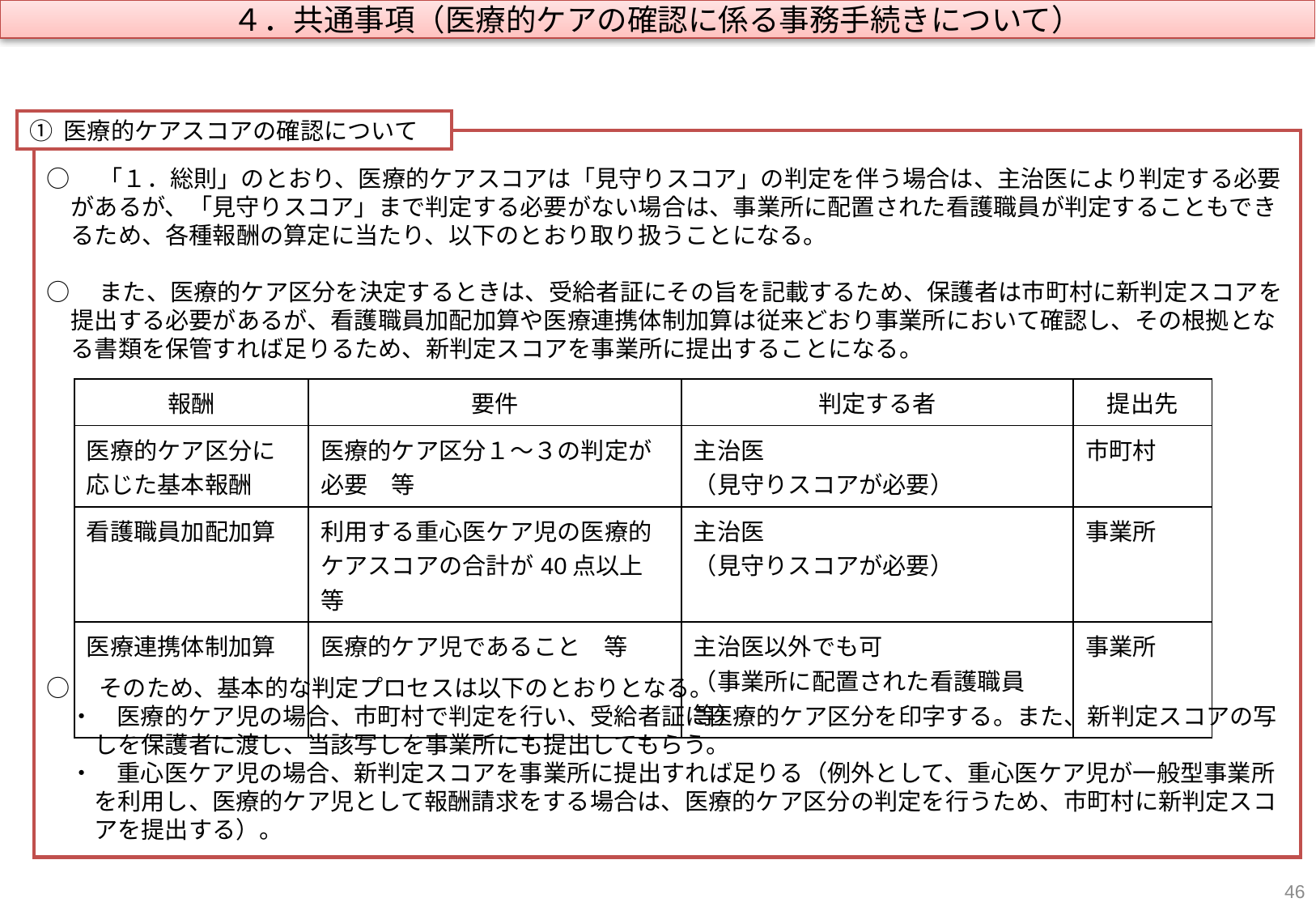

４．共通事項（医療的ケアの確認に係る事務手続きについて）
① 医療的ケアスコアの確認について
○　「１．総則」のとおり、医療的ケアスコアは「見守りスコア」の判定を伴う場合は、主治医により判定する必要があるが、「見守りスコア」まで判定する必要がない場合は、事業所に配置された看護職員が判定することもできるため、各種報酬の算定に当たり、以下のとおり取り扱うことになる。

○　また、医療的ケア区分を決定するときは、受給者証にその旨を記載するため、保護者は市町村に新判定スコアを提出する必要があるが、看護職員加配加算や医療連携体制加算は従来どおり事業所において確認し、その根拠となる書類を保管すれば足りるため、新判定スコアを事業所に提出することになる。

○　そのため、基本的な判定プロセスは以下のとおりとなる。
　・　医療的ケア児の場合、市町村で判定を行い、受給者証に医療的ケア区分を印字する。また、新判定スコアの写しを保護者に渡し、当該写しを事業所にも提出してもらう。
　・　重心医ケア児の場合、新判定スコアを事業所に提出すれば足りる（例外として、重心医ケア児が一般型事業所を利用し、医療的ケア児として報酬請求をする場合は、医療的ケア区分の判定を行うため、市町村に新判定スコアを提出する）。

| 報酬 | 要件 | 判定する者 | 提出先 |
| --- | --- | --- | --- |
| 医療的ケア区分に応じた基本報酬 | 医療的ケア区分１～３の判定が必要　等 | 主治医 （見守りスコアが必要） | 市町村 |
| 看護職員加配加算 | 利用する重心医ケア児の医療的ケアスコアの合計が40点以上　等 | 主治医 （見守りスコアが必要） | 事業所 |
| 医療連携体制加算 | 医療的ケア児であること　等 | 主治医以外でも可 （事業所に配置された看護職員　等） | 事業所 |
46